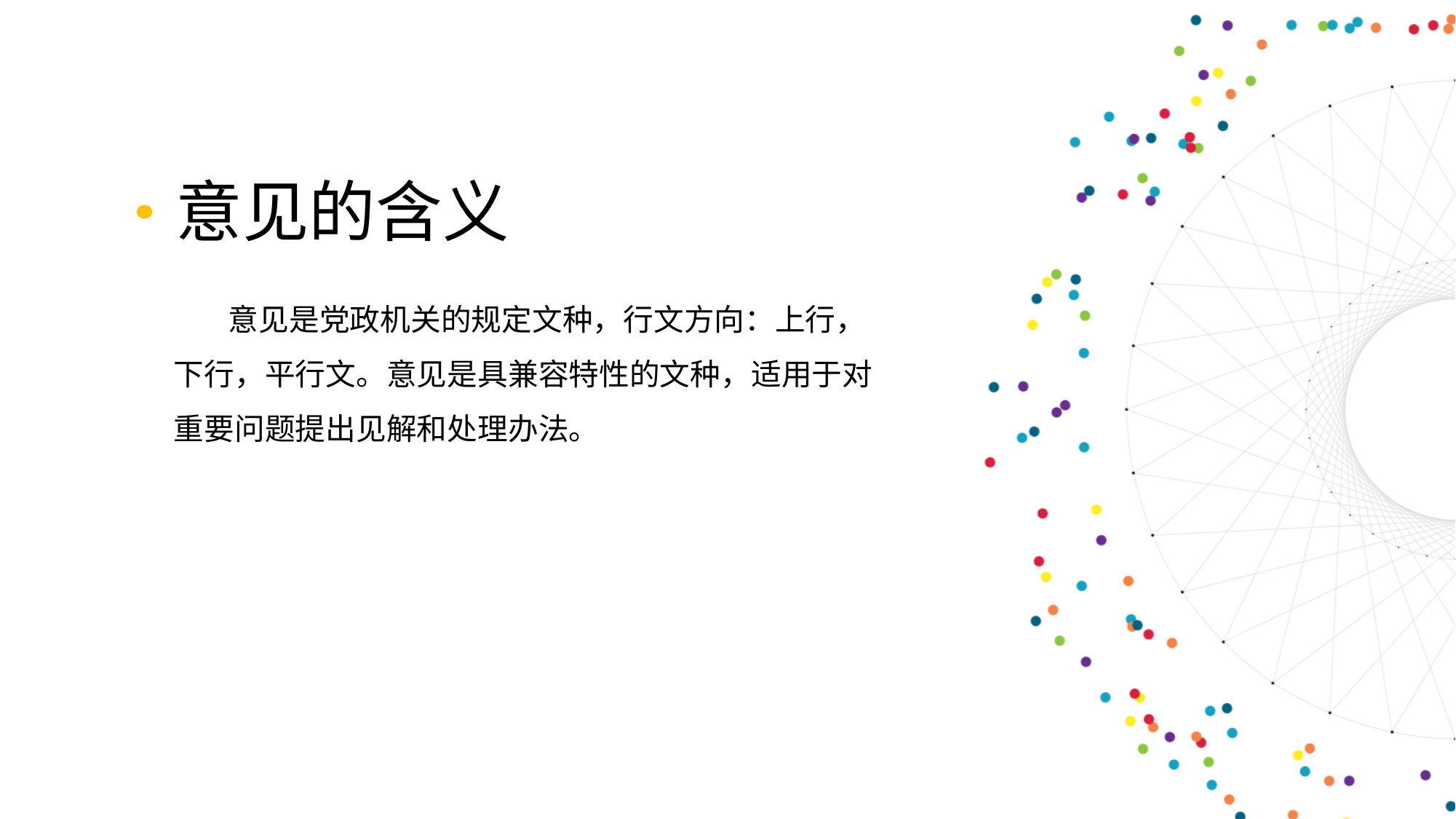

意见的含义

       意见是党政机关的规定文种，行文方向：上行，下行，平行文。意见是具兼容特性的文种，适用于对重要问题提出见解和处理办法。